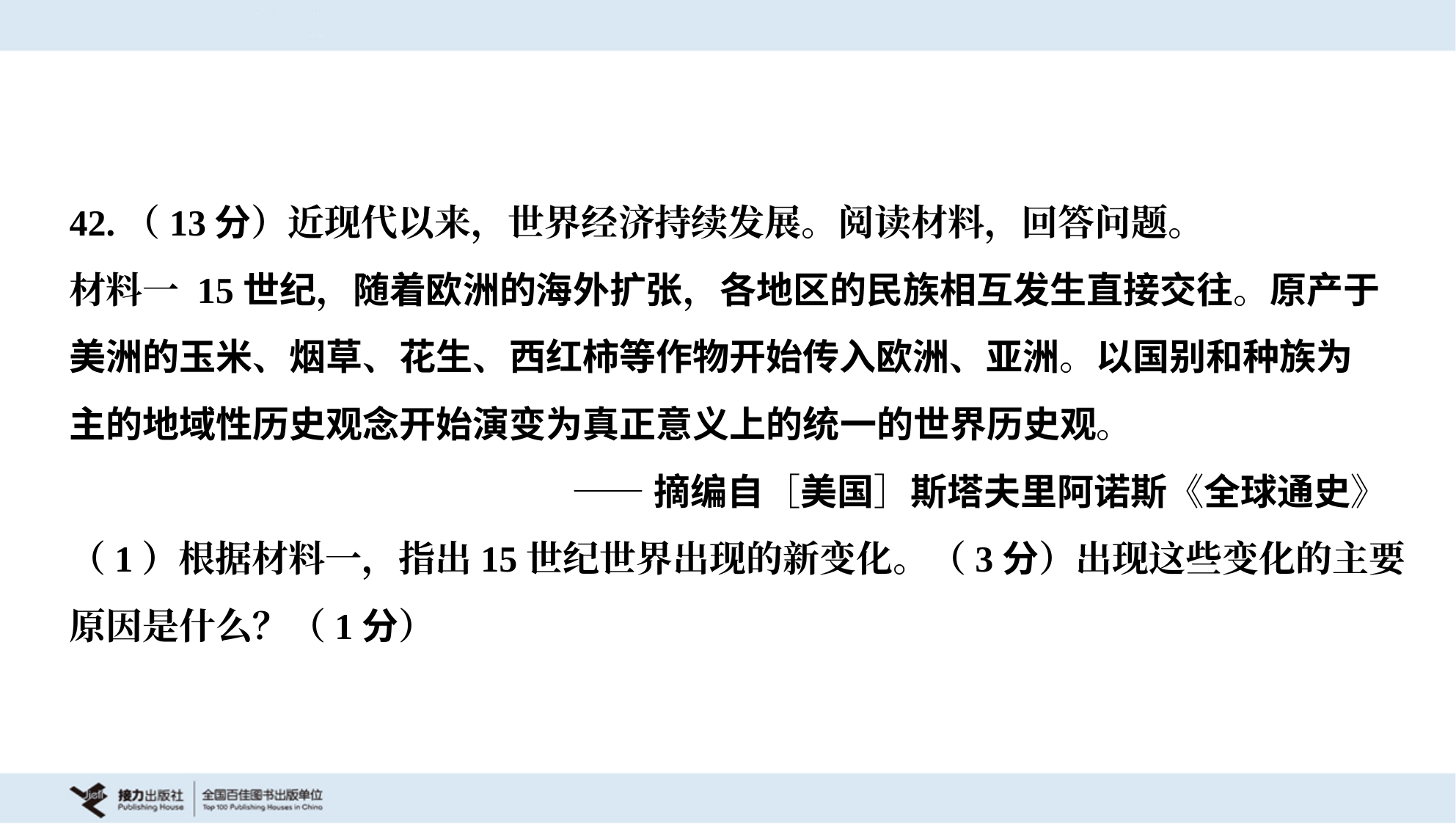

42.（13分）近现代以来，世界经济持续发展。阅读材料，回答问题。
材料一 15世纪，随着欧洲的海外扩张，各地区的民族相互发生直接交往。原产于
美洲的玉米、烟草、花生、西红柿等作物开始传入欧洲、亚洲。以国别和种族为
主的地域性历史观念开始演变为真正意义上的统一的世界历史观。
——摘编自［美国］斯塔夫里阿诺斯《全球通史》
（1）根据材料一，指出15世纪世界出现的新变化。（3分）出现这些变化的主要
原因是什么？（1分）